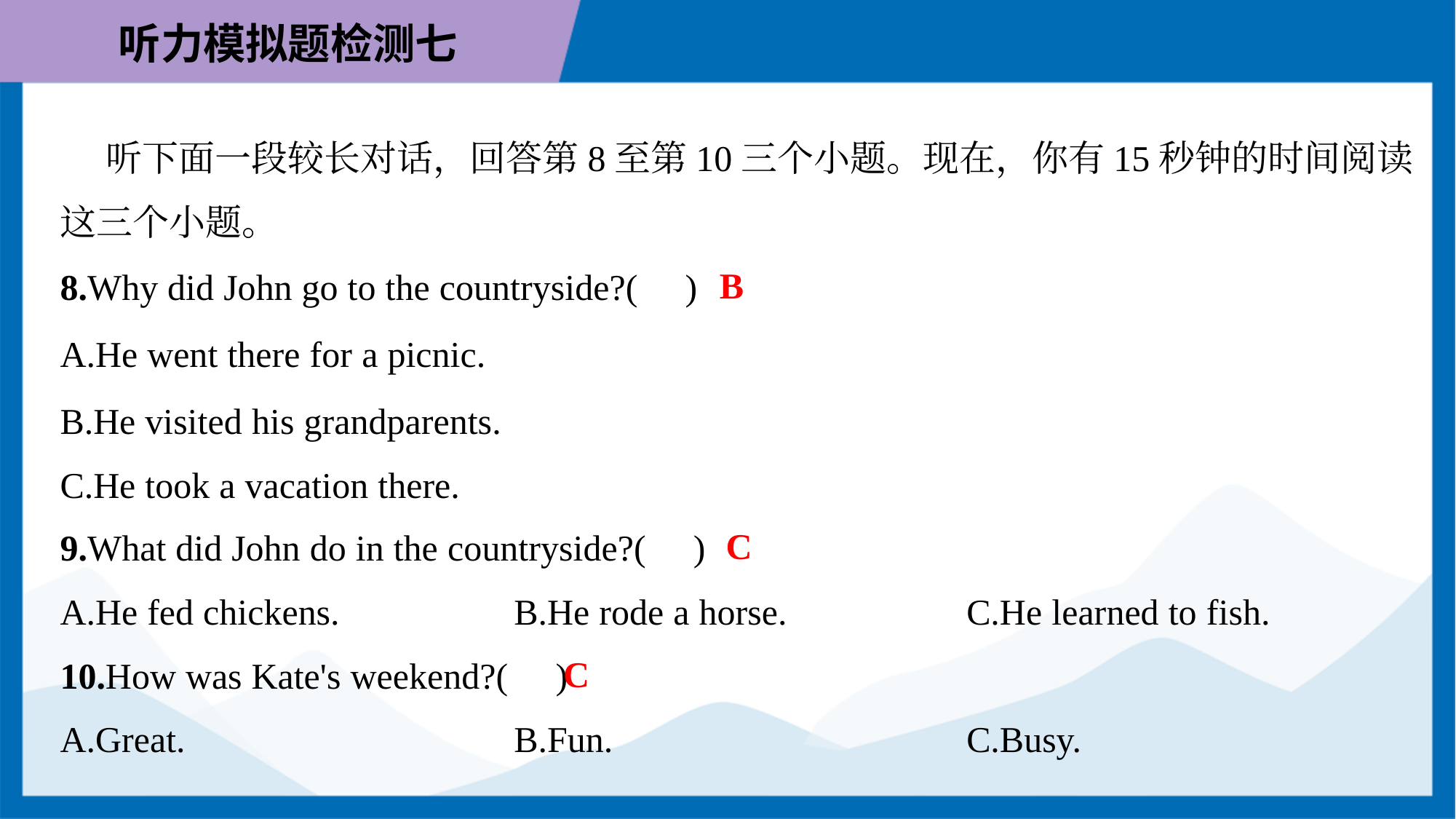

听下面一段较长对话，回答第8至第10三个小题。现在，你有15秒钟的时间阅读
这三个小题。
B
8.Why did John go to the countryside?(     )
A.He went there for a picnic.
B.He visited his grandparents.
C.He took a vacation there.
C
9.What did John do in the countryside?(     )
A.He fed chickens.	B.He rode a horse.	C.He learned to fish.
C
10.How was Kate's weekend?(     )
A.Great.	B.Fun.	C.Busy.